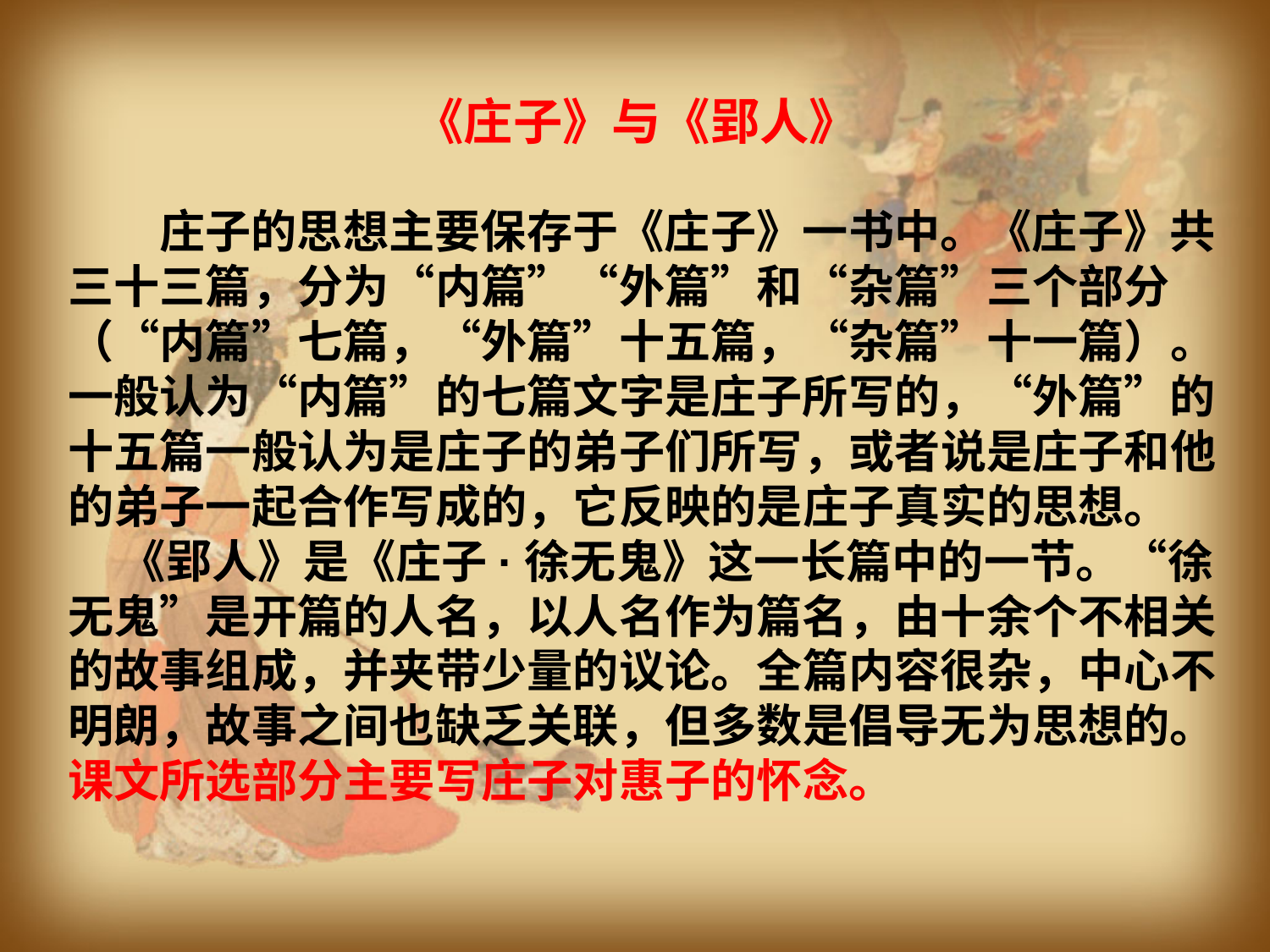

《庄子》与《郢人》
　　庄子的思想主要保存于《庄子》一书中。《庄子》共三十三篇，分为“内篇”“外篇”和“杂篇”三个部分（“内篇”七篇，“外篇”十五篇，“杂篇”十一篇）。一般认为“内篇”的七篇文字是庄子所写的，“外篇”的十五篇一般认为是庄子的弟子们所写，或者说是庄子和他的弟子一起合作写成的，它反映的是庄子真实的思想。
    《郢人》是《庄子·徐无鬼》这一长篇中的一节。“徐无鬼”是开篇的人名，以人名作为篇名，由十余个不相关的故事组成，并夹带少量的议论。全篇内容很杂，中心不明朗，故事之间也缺乏关联，但多数是倡导无为思想的。课文所选部分主要写庄子对惠子的怀念。